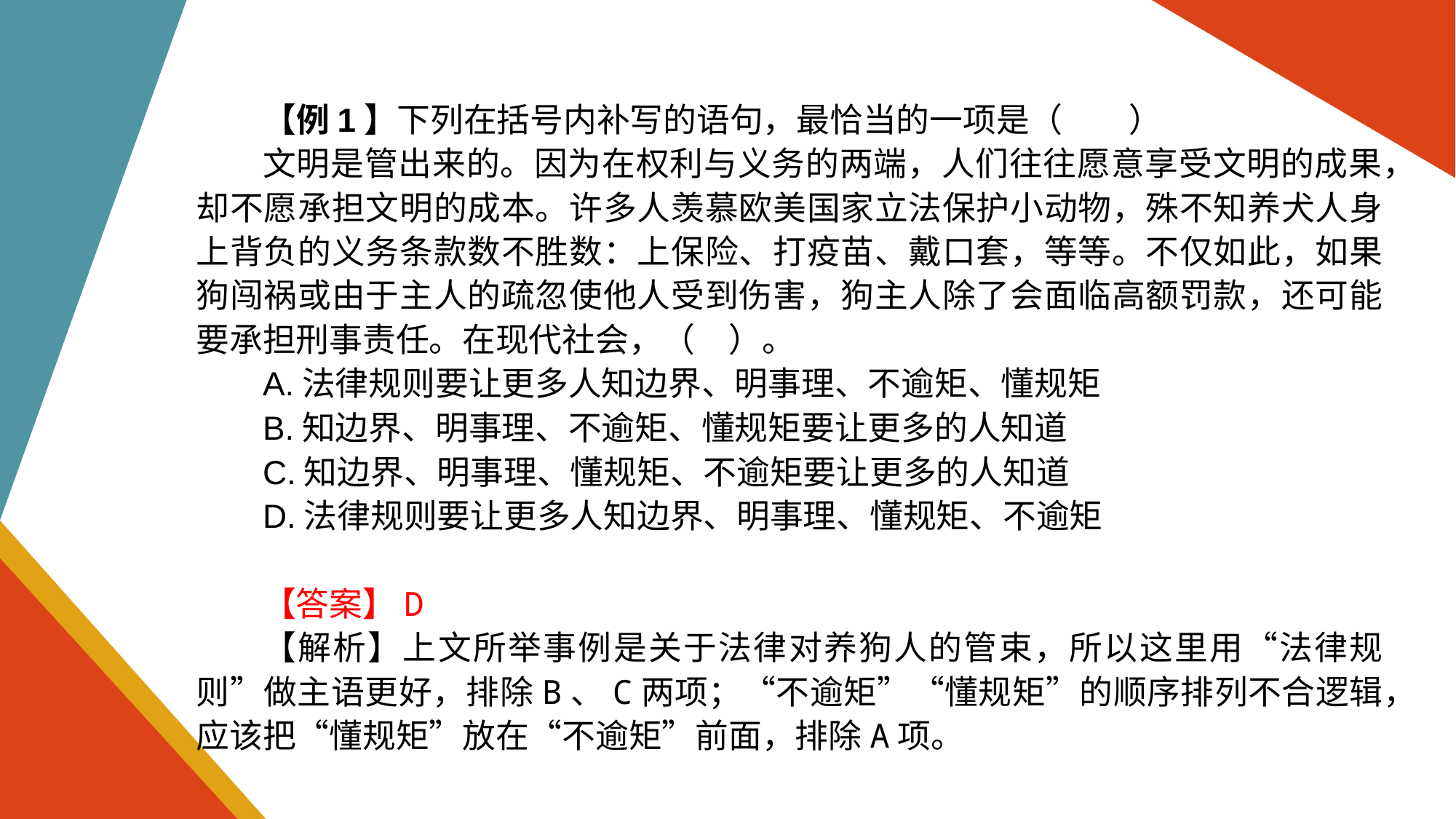

【例1】下列在括号内补写的语句，最恰当的一项是（　　）
文明是管出来的。因为在权利与义务的两端，人们往往愿意享受文明的成果，却不愿承担文明的成本。许多人羡慕欧美国家立法保护小动物，殊不知养犬人身上背负的义务条款数不胜数：上保险、打疫苗、戴口套，等等。不仅如此，如果狗闯祸或由于主人的疏忽使他人受到伤害，狗主人除了会面临高额罚款，还可能要承担刑事责任。在现代社会，（　）。
A.法律规则要让更多人知边界、明事理、不逾矩、懂规矩
B.知边界、明事理、不逾矩、懂规矩要让更多的人知道
C.知边界、明事理、懂规矩、不逾矩要让更多的人知道
D.法律规则要让更多人知边界、明事理、懂规矩、不逾矩

【答案】D
【解析】上文所举事例是关于法律对养狗人的管束，所以这里用“法律规则”做主语更好，排除B、C两项；“不逾矩”“懂规矩”的顺序排列不合逻辑，应该把“懂规矩”放在“不逾矩”前面，排除A项。